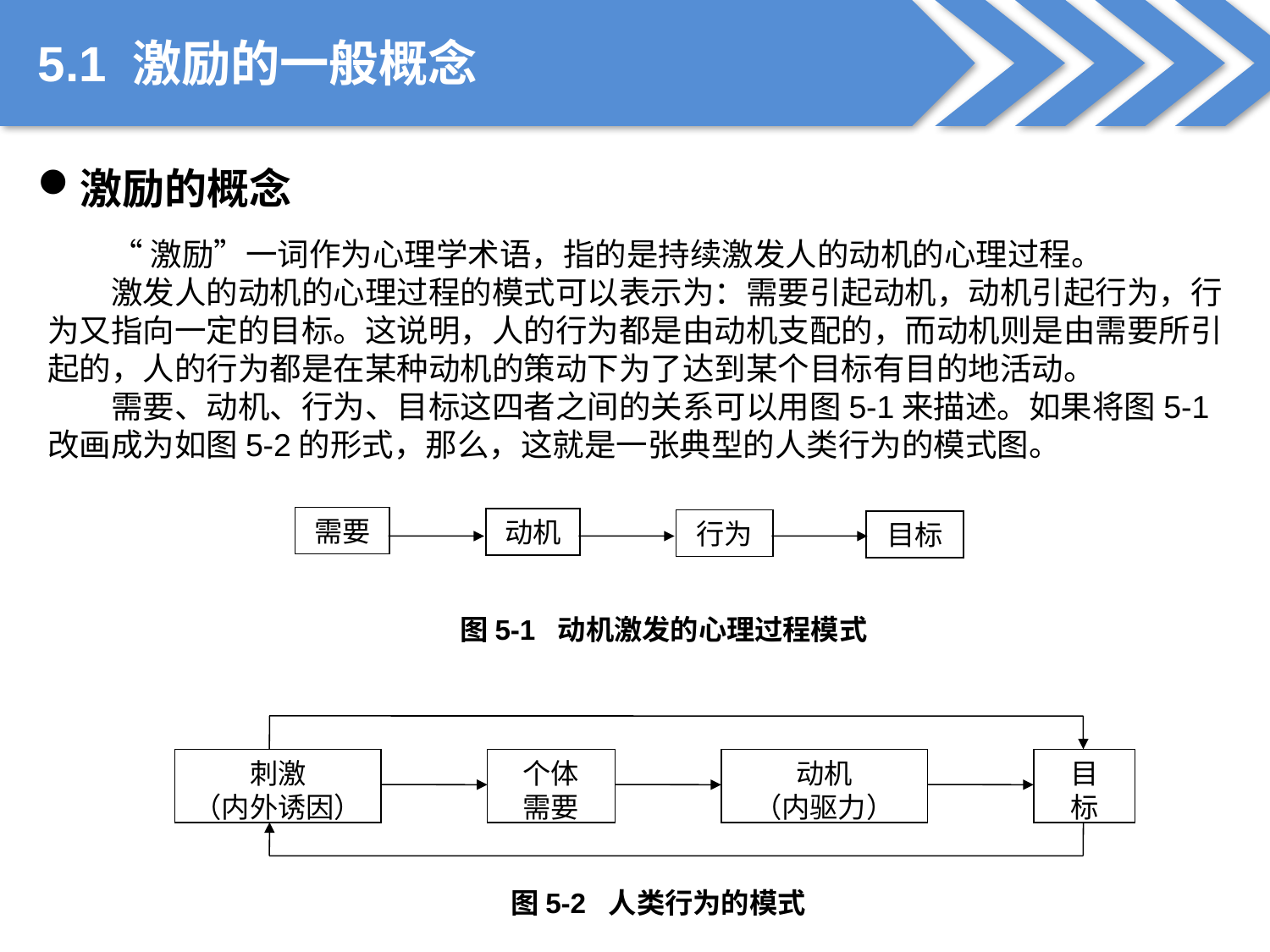

5.1 激励的一般概念
激励的概念
“激励”一词作为心理学术语，指的是持续激发人的动机的心理过程。
激发人的动机的心理过程的模式可以表示为：需要引起动机，动机引起行为，行为又指向一定的目标。这说明，人的行为都是由动机支配的，而动机则是由需要所引起的，人的行为都是在某种动机的策动下为了达到某个目标有目的地活动。
需要、动机、行为、目标这四者之间的关系可以用图5-1来描述。如果将图5-1改画成为如图5-2的形式，那么，这就是一张典型的人类行为的模式图。
需要
动机
行为
目标

图5-1  动机激发的心理过程模式

刺激
（内外诱因）
个体
需要
动机
（内驱力）
目
标

图5-2  人类行为的模式